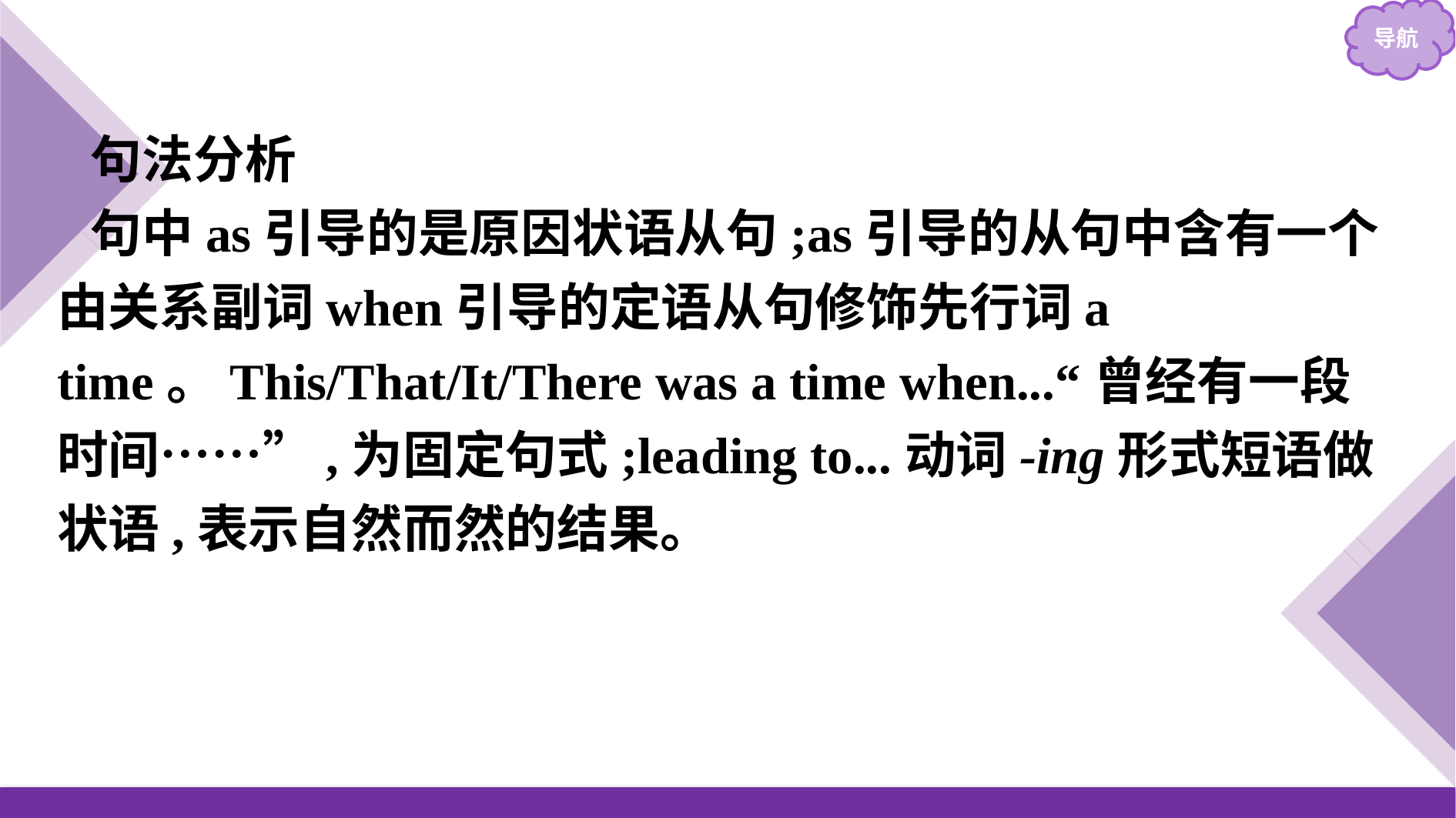

句法分析
句中as引导的是原因状语从句;as引导的从句中含有一个由关系副词when引导的定语从句修饰先行词a time。This/That/It/There was a time when...“曾经有一段时间……”,为固定句式;leading to...动词-ing形式短语做状语,表示自然而然的结果。